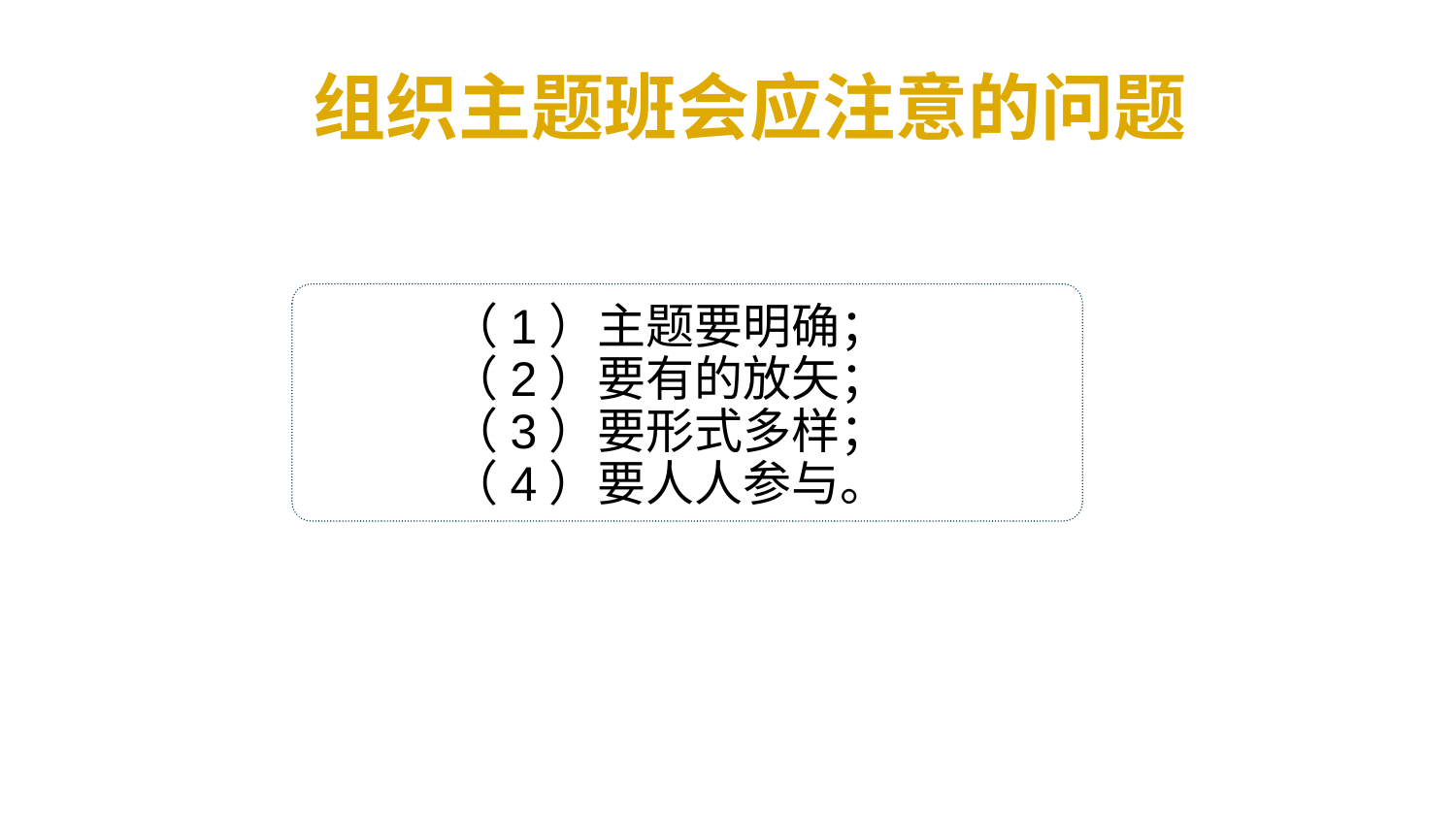

组织主题班会应注意的问题

           （1）主题要明确；
           （2）要有的放矢；
           （3）要形式多样；
           （4）要人人参与。